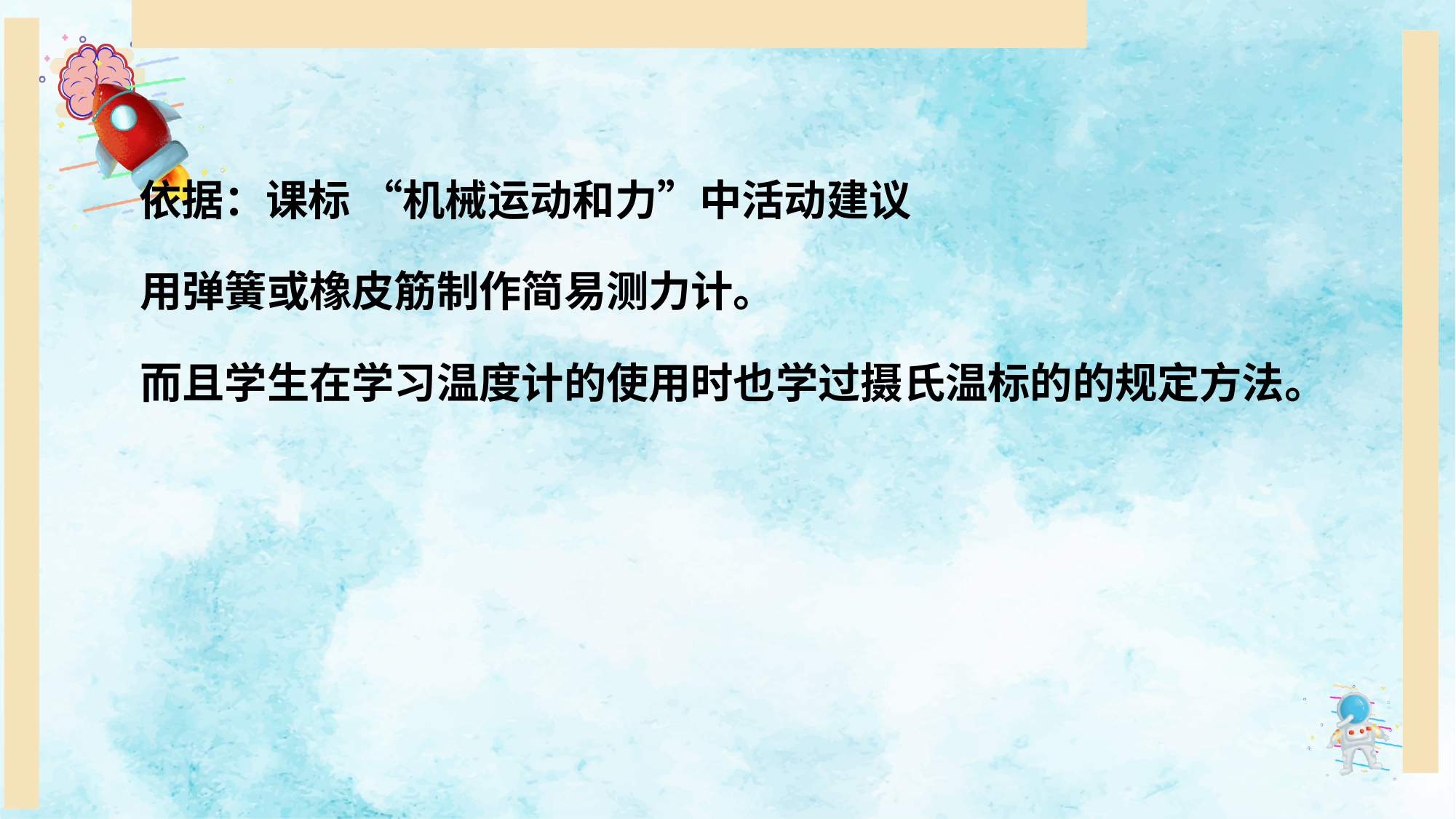

依据：课标 “机械运动和力”中活动建议
      用弹簧或橡皮筋制作简易测力计。
      而且学生在学习温度计的使用时也学过摄氏温标的的规定方法。